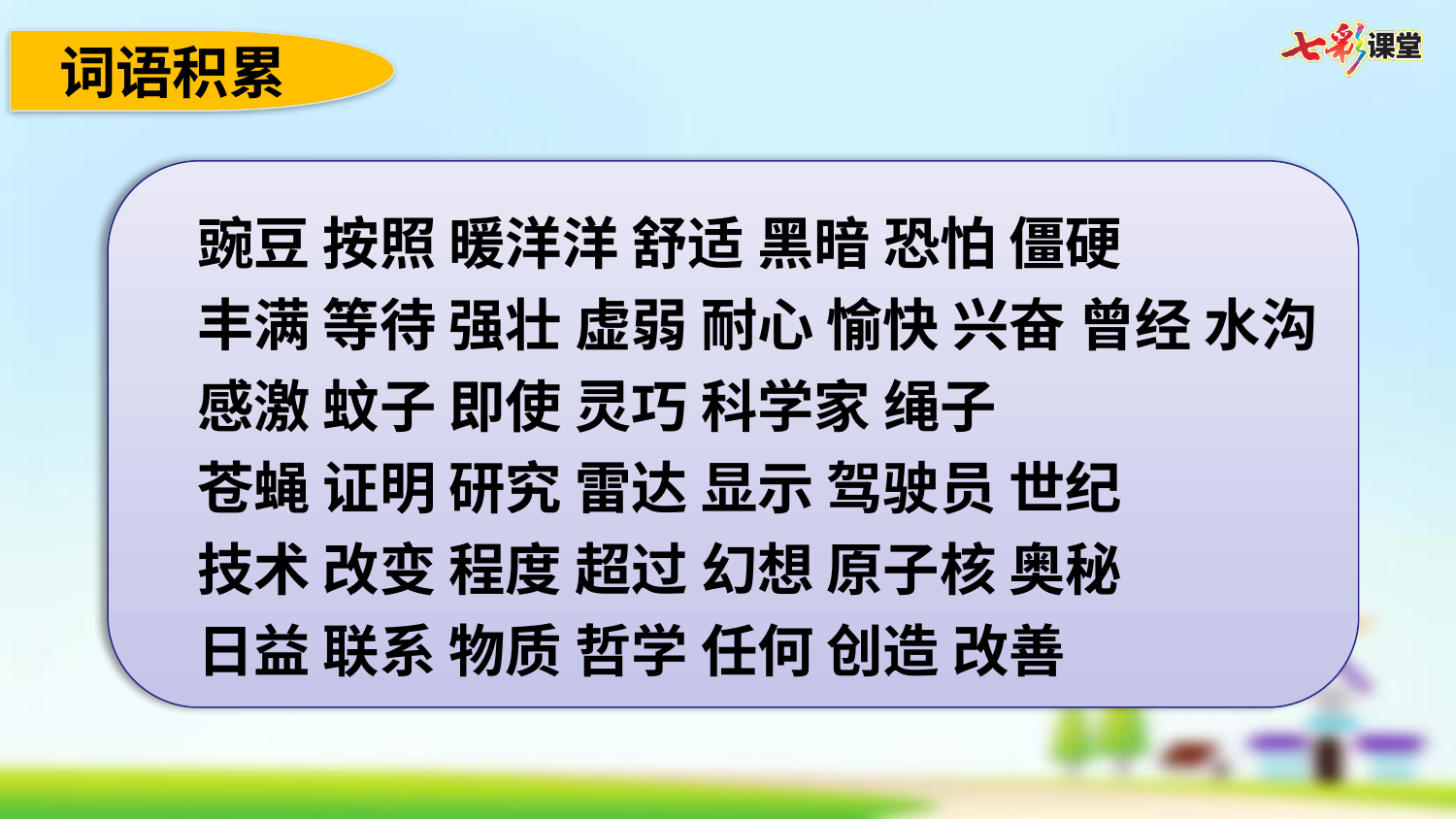

词语积累

豌豆 按照 暖洋洋 舒适 黑暗 恐怕 僵硬
丰满 等待 强壮 虚弱 耐心 愉快 兴奋 曾经 水沟 感激 蚊子 即使 灵巧 科学家 绳子
苍蝇 证明 研究 雷达 显示 驾驶员 世纪
技术 改变 程度 超过 幻想 原子核 奥秘
日益 联系 物质 哲学 任何 创造 改善